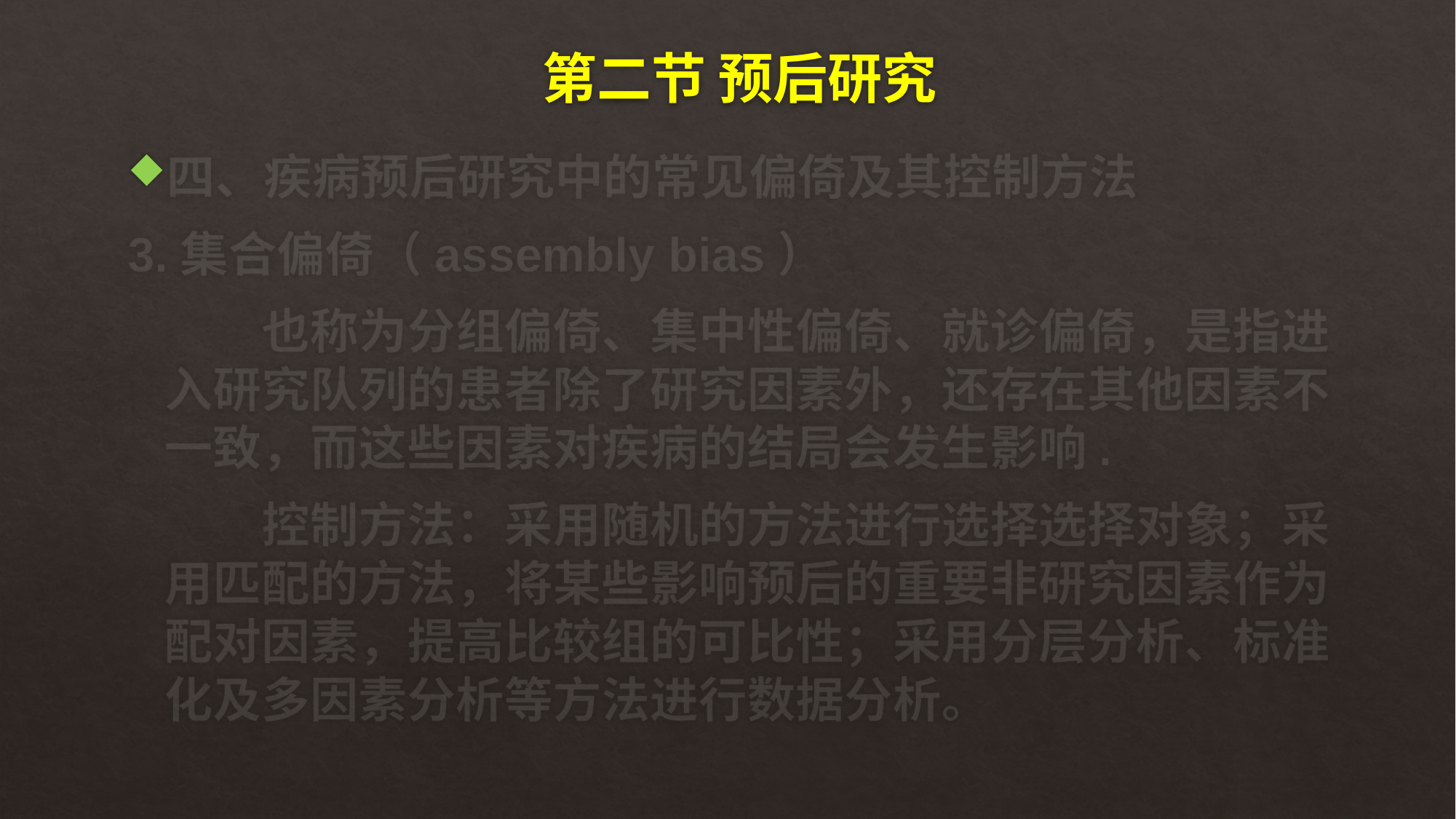

# 第二节 预后研究
四、疾病预后研究中的常见偏倚及其控制方法
3.集合偏倚（assembly bias）
           也称为分组偏倚、集中性偏倚、就诊偏倚，是指进入研究队列的患者除了研究因素外，还存在其他因素不一致，而这些因素对疾病的结局会发生影响.
           控制方法：采用随机的方法进行选择选择对象；采用匹配的方法，将某些影响预后的重要非研究因素作为配对因素，提高比较组的可比性；采用分层分析、标准化及多因素分析等方法进行数据分析。